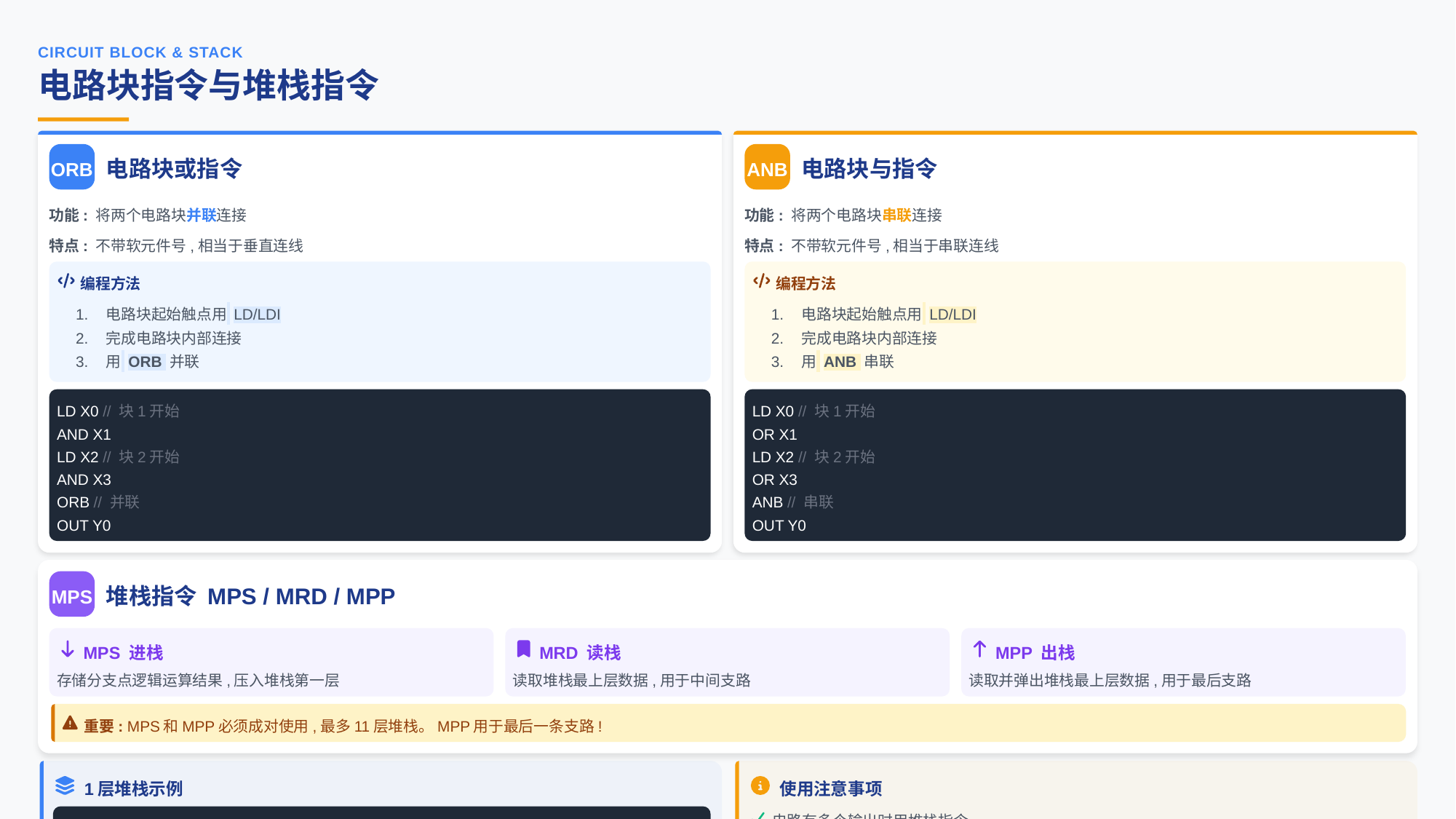

CIRCUIT BLOCK & STACK
电路块指令与堆栈指令

ORB

ANB

电路块或指令
电路块与指令
功能: 将两个电路块并联连接
功能: 将两个电路块串联连接
特点: 不带软元件号,相当于垂直连线
特点: 不带软元件号,相当于串联连线

编程方法
编程方法

电路块起始触点用 LD/LDI
完成电路块内部连接
用 ORB 并联
电路块起始触点用 LD/LDI
完成电路块内部连接
用 ANB 串联

LD X0 // 块1开始
LD X0 // 块1开始
AND X1
OR X1
LD X2 // 块2开始
LD X2 // 块2开始
AND X3
OR X3
ORB // 并联
ANB // 串联
OUT Y0
OUT Y0

MPS

堆栈指令 MPS / MRD / MPP

MPS 进栈
MRD 读栈
MPP 出栈

存储分支点逻辑运算结果,压入堆栈第一层
读取堆栈最上层数据,用于中间支路
读取并弹出堆栈最上层数据,用于最后支路

重要: MPS和MPP必须成对使用,最多11层堆栈。MPP用于最后一条支路!

1层堆栈示例
使用注意事项

电路有多个输出时用堆栈指令

LD X0
MPS和MPP必须成对出现
MPS // 进栈

AND X1
中间支路用MRD,最后支路用MPP

OUT Y0
堆栈深度不超过11层

MRD // 读栈
AND X2
OUT Y1
MPP // 出栈
AND X3
OUT Y2